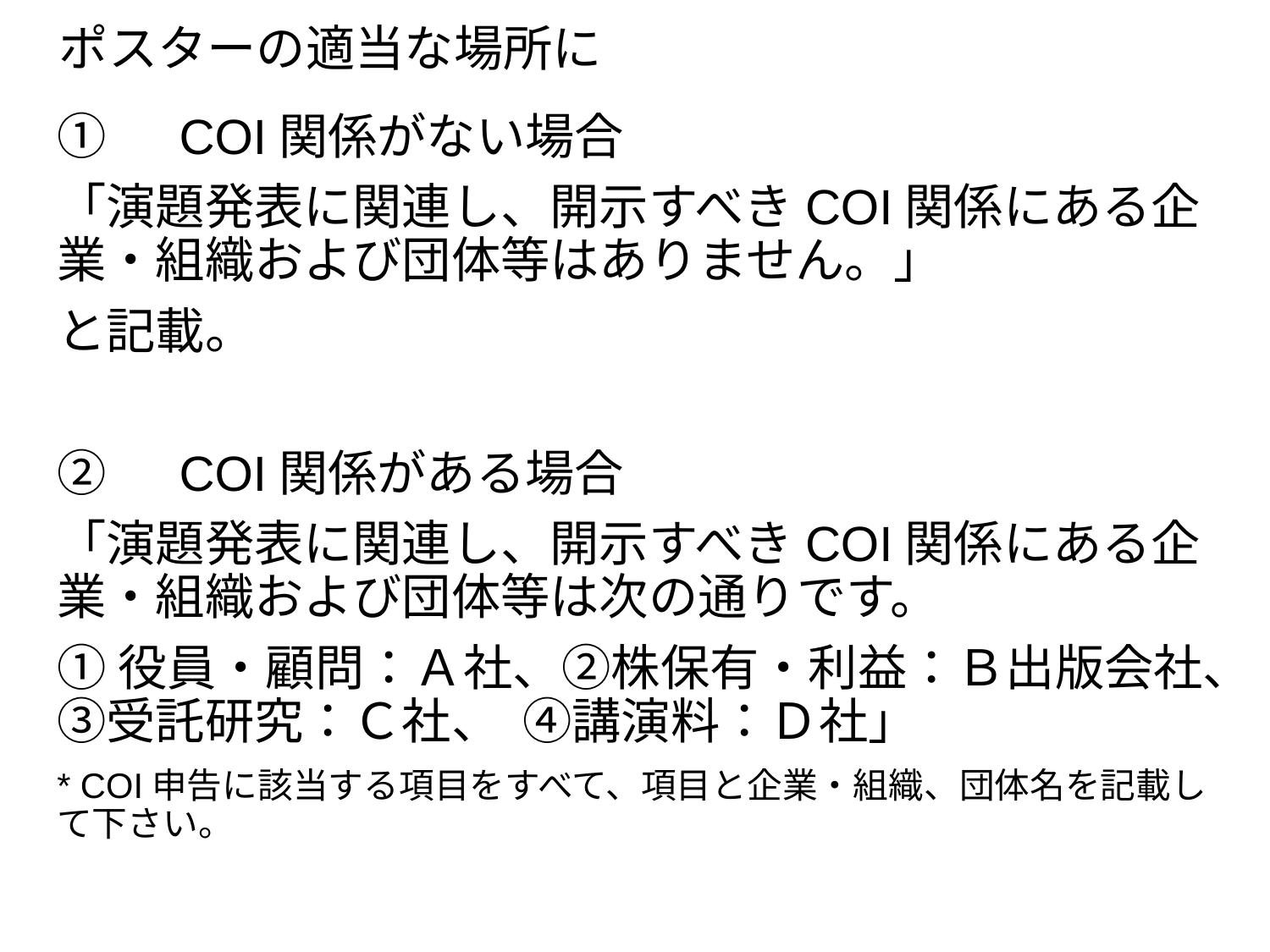

ポスターの適当な場所に
①　COI関係がない場合
「演題発表に関連し、開示すべきCOI関係にある企業・組織および団体等はありません。」
と記載。

②　COI関係がある場合
「演題発表に関連し、開示すべきCOI関係にある企業・組織および団体等は次の通りです。
①役員・顧問：Ａ社、②株保有・利益：Ｂ出版会社、③受託研究：Ｃ社、  ④講演料：Ｄ社」
* COI申告に該当する項目をすべて、項目と企業・組織、団体名を記載して下さい。